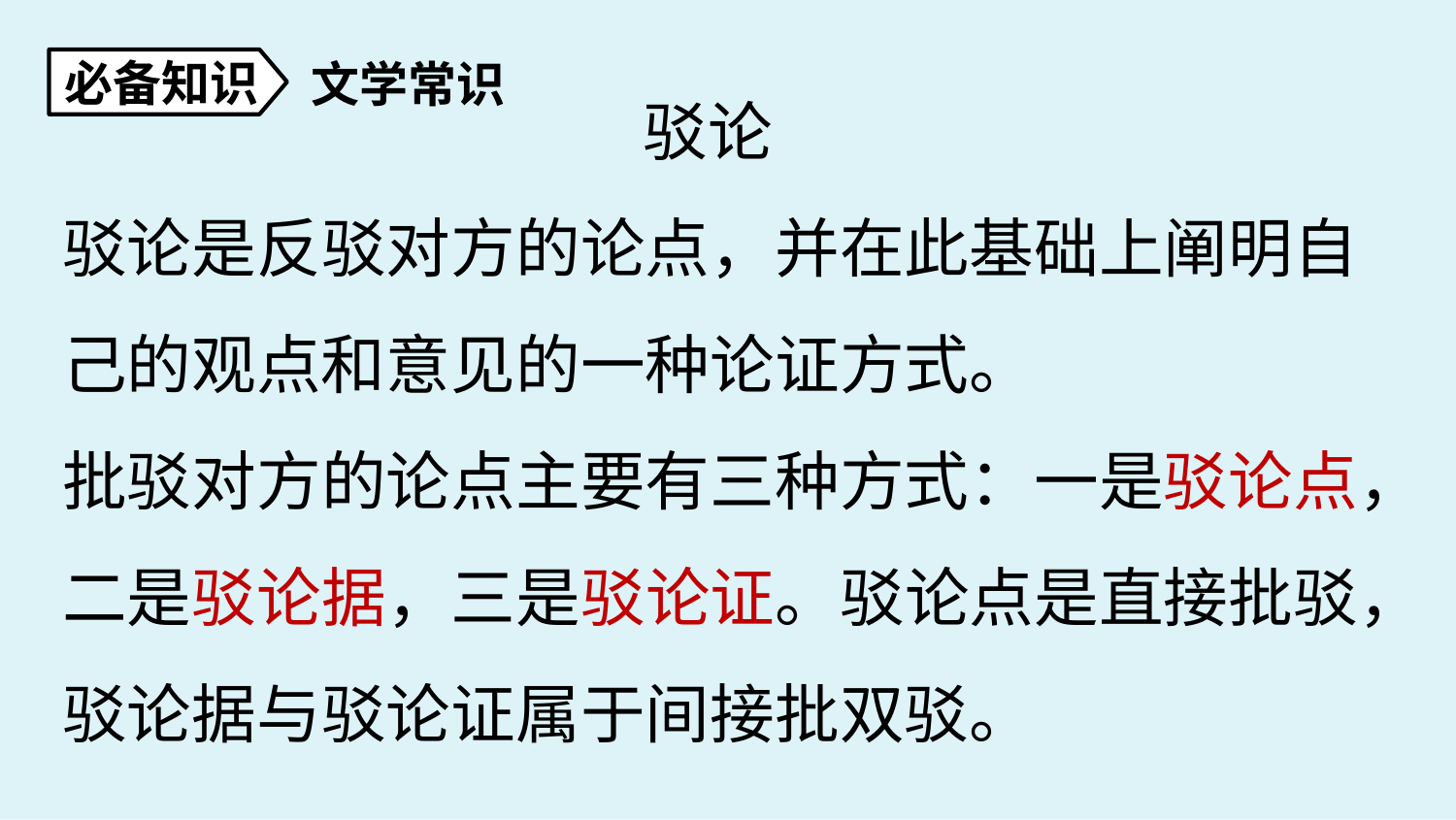

驳论
驳论是反驳对方的论点，并在此基础上阐明自己的观点和意见的一种论证方式。
批驳对方的论点主要有三种方式：一是驳论点，二是驳论据，三是驳论证。驳论点是直接批驳，驳论据与驳论证属于间接批双驳。
文学常识
必备知识